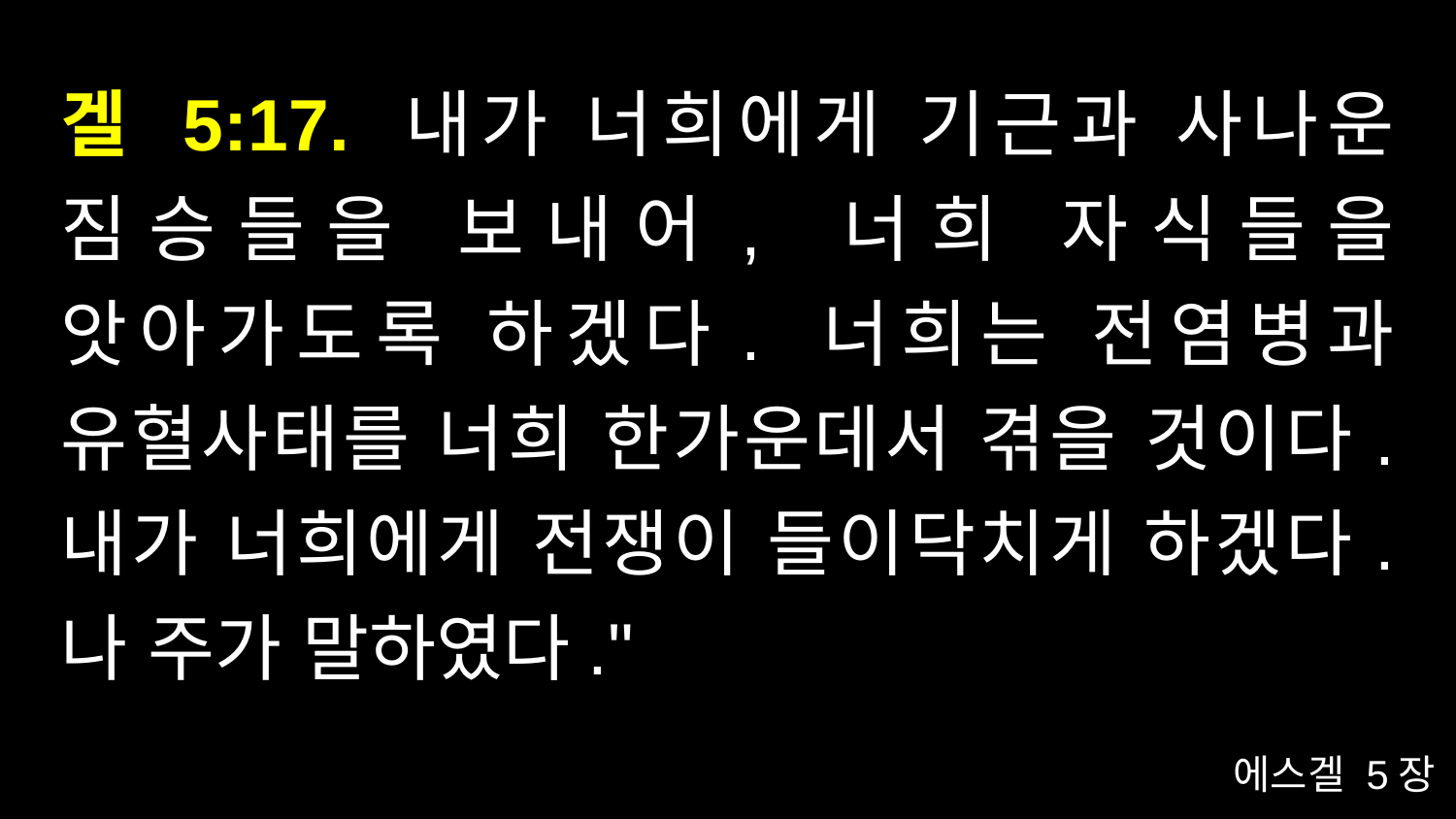

# 겔 5:17. 내가 너희에게 기근과 사나운 짐승들을 보내어, 너희 자식들을 앗아가도록 하겠다. 너희는 전염병과 유혈사태를 너희 한가운데서 겪을 것이다. 내가 너희에게 전쟁이 들이닥치게 하겠다. 나 주가 말하였다."
에스겔 5장